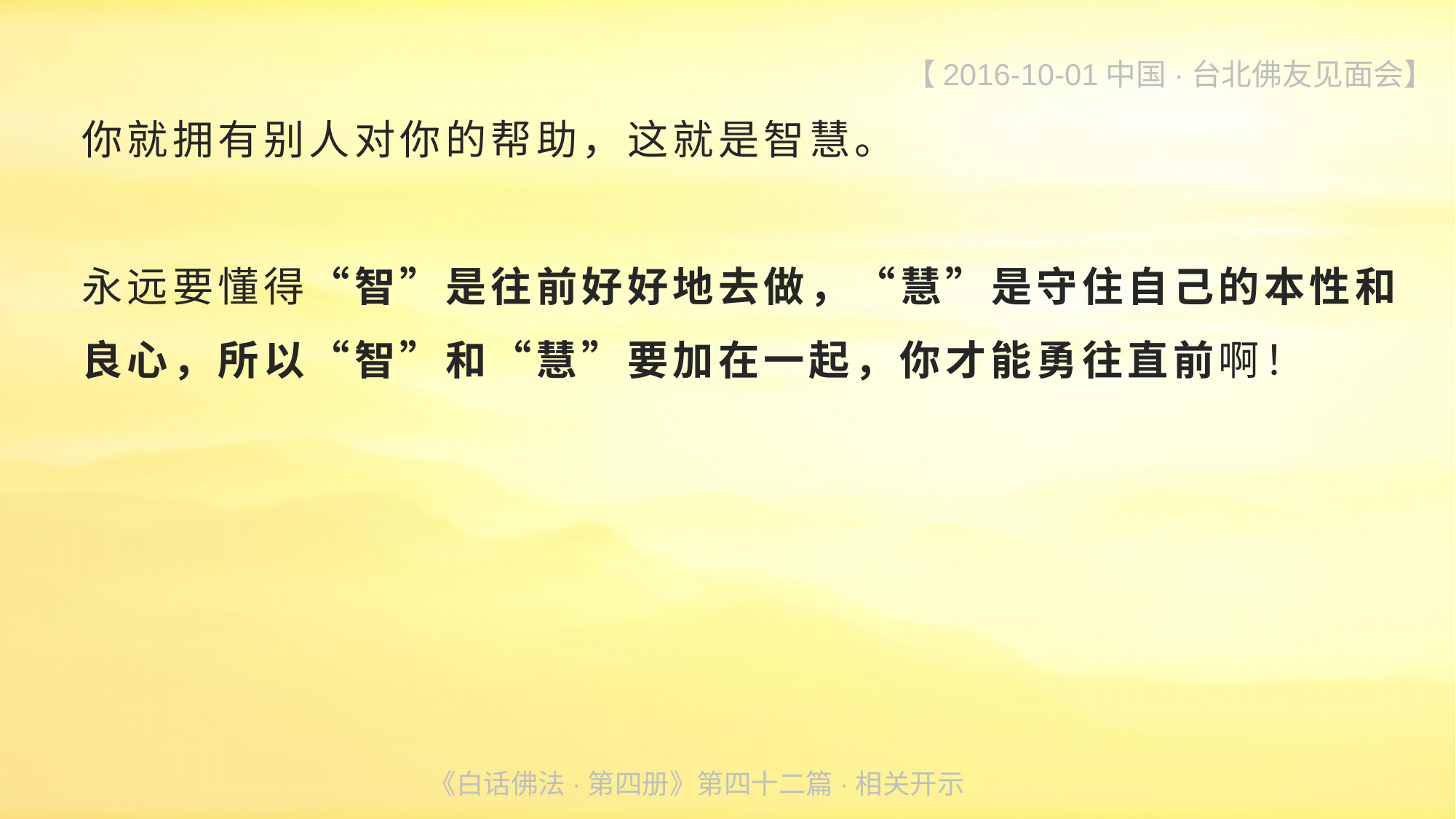

【2016-10-01中国·台北佛友见面会】
你就拥有别人对你的帮助，这就是智慧。

永远要懂得“智”是往前好好地去做，“慧”是守住自己的本性和良心，所以“智”和“慧”要加在一起，你才能勇往直前啊！

《白话佛法·第四册》第四十二篇·相关开示